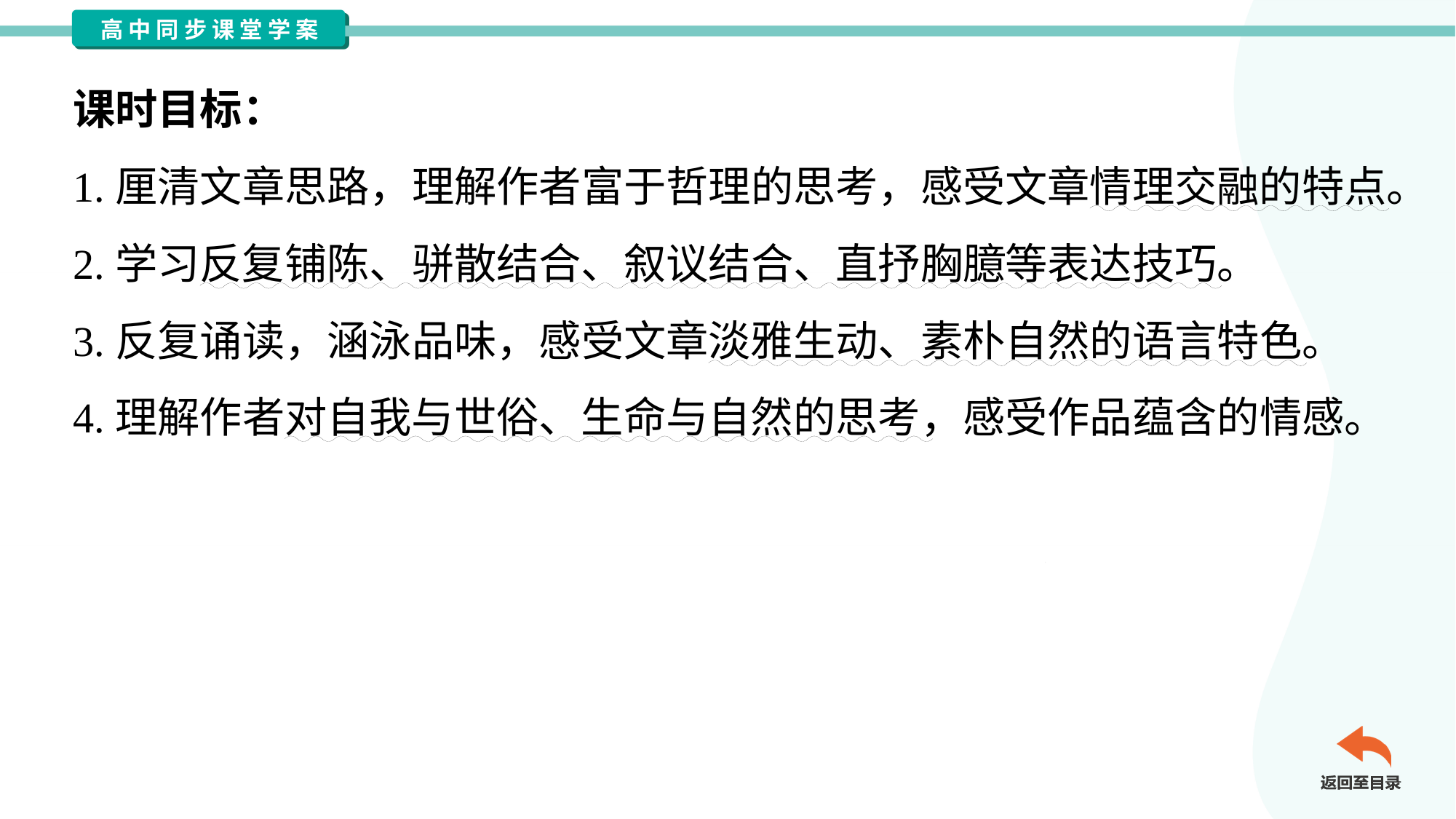

课时目标：
1.厘清文章思路，理解作者富于哲理的思考，感受文章情理交融的特点。
2.学习反复铺陈、骈散结合、叙议结合、直抒胸臆等表达技巧。
3.反复诵读，涵泳品味，感受文章淡雅生动、素朴自然的语言特色。
4.理解作者对自我与世俗、生命与自然的思考，感受作品蕴含的情感。